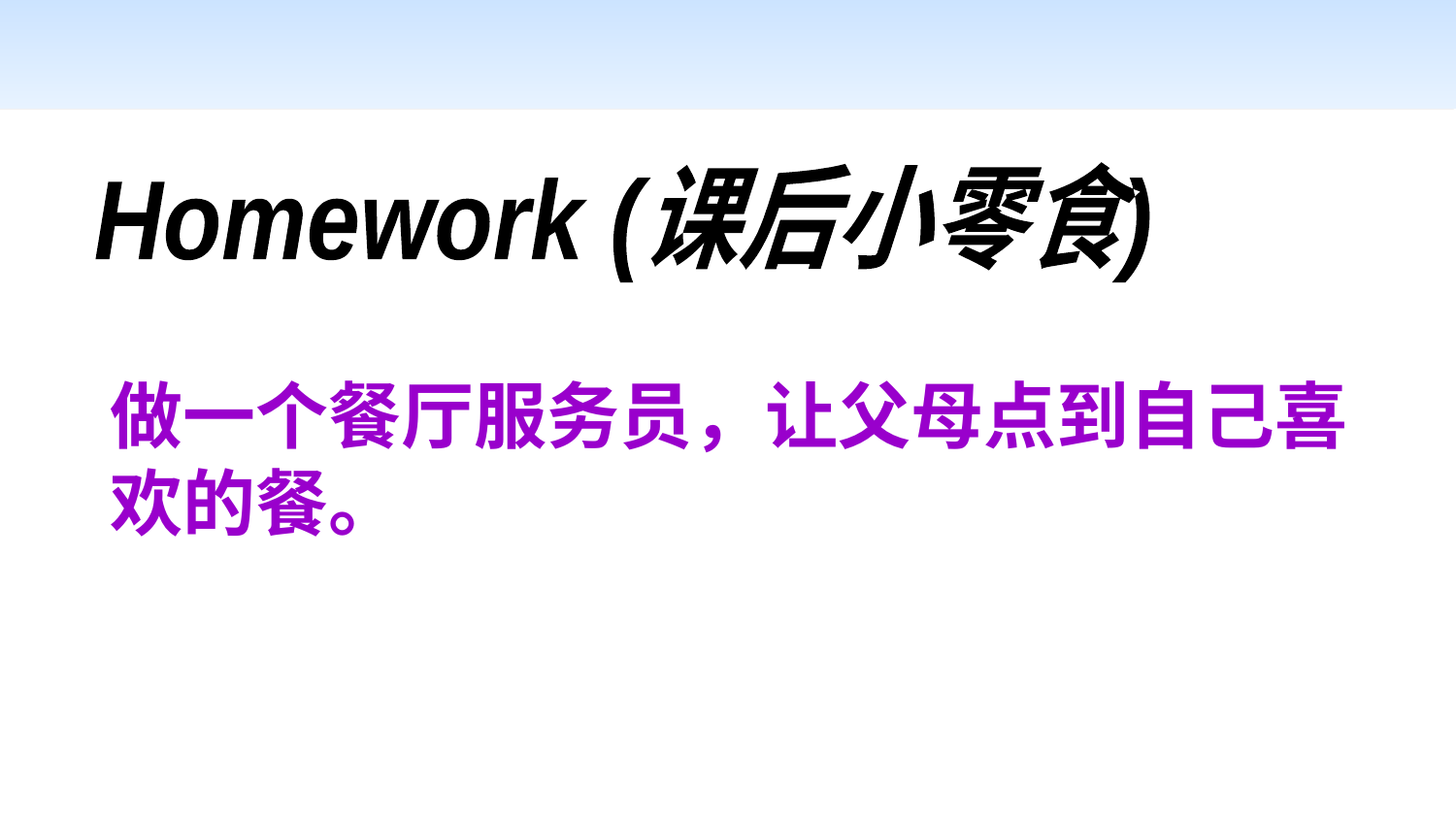

Homework (课后小零食)
适用于儿童类别及相关类别演示
做一个餐厅服务员，让父母点到自己喜欢的餐。